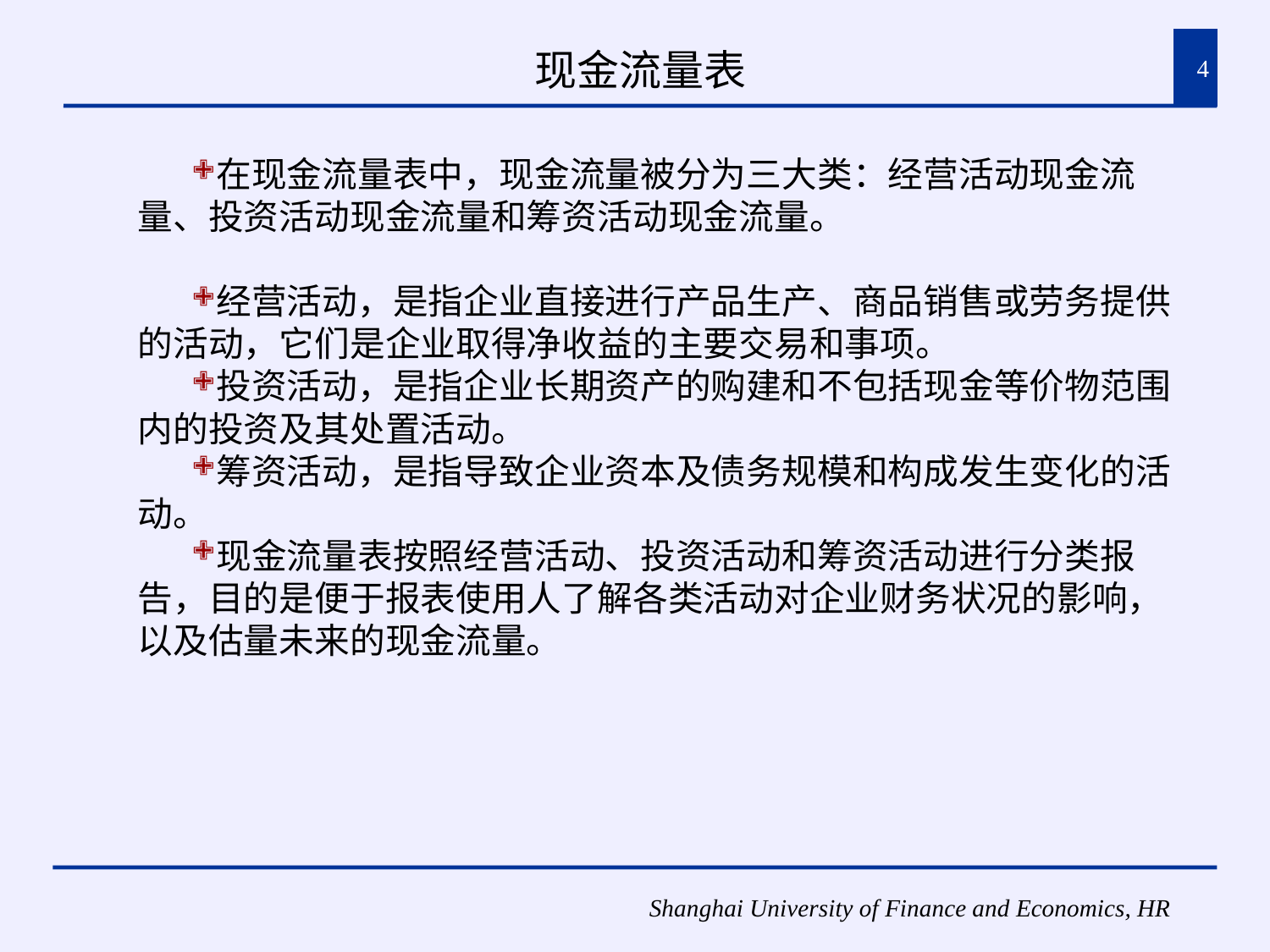

# 现金流量表
4
在现金流量表中，现金流量被分为三大类：经营活动现金流量、投资活动现金流量和筹资活动现金流量。

经营活动，是指企业直接进行产品生产、商品销售或劳务提供的活动，它们是企业取得净收益的主要交易和事项。
投资活动，是指企业长期资产的购建和不包括现金等价物范围内的投资及其处置活动。
筹资活动，是指导致企业资本及债务规模和构成发生变化的活动。
现金流量表按照经营活动、投资活动和筹资活动进行分类报告，目的是便于报表使用人了解各类活动对企业财务状况的影响，以及估量未来的现金流量。